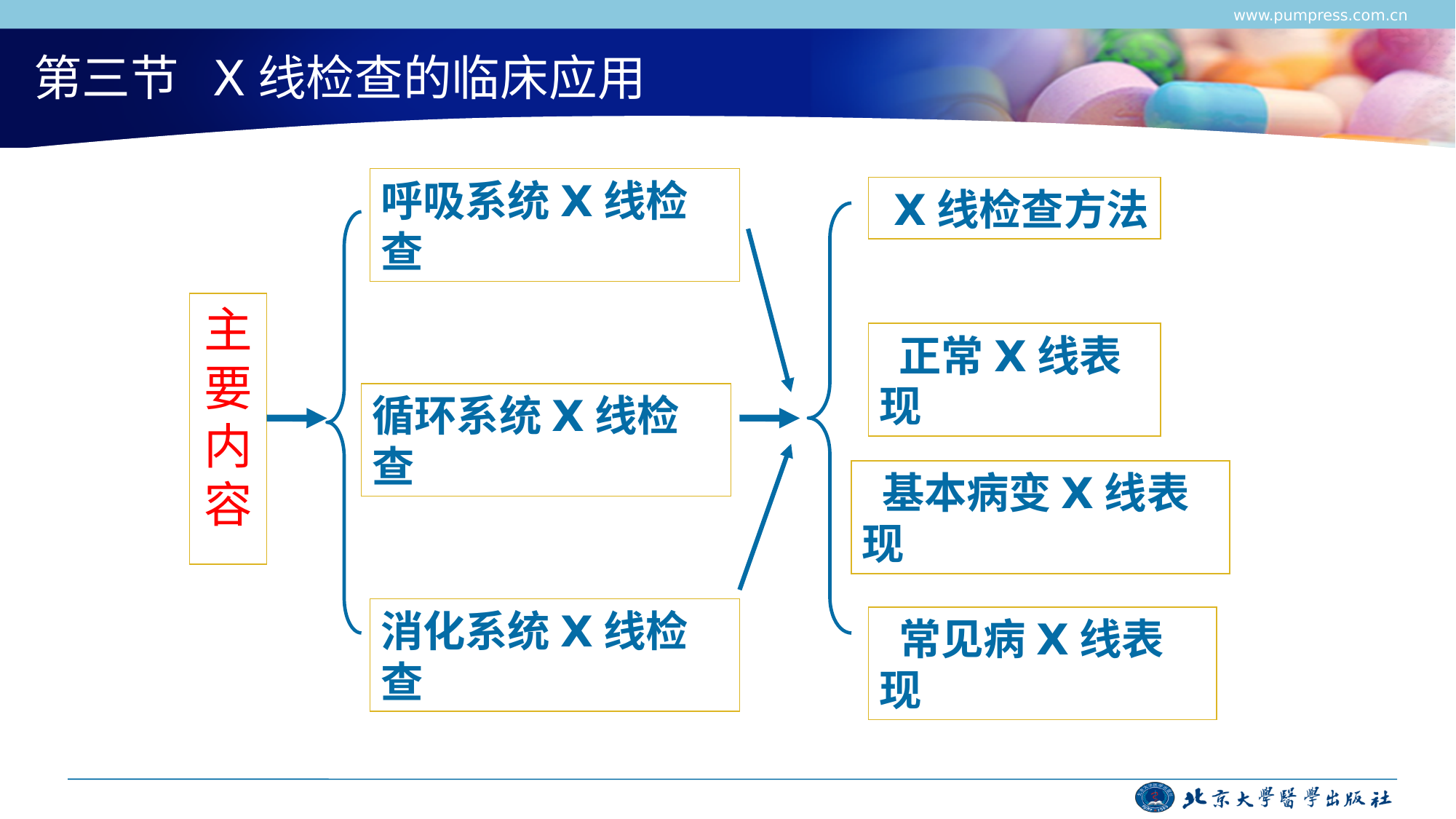

www.pumpress.com.cn
# 第三节  X线检查的临床应用
呼吸系统X线检查
 X线检查方法

主要内容
 正常X线表现
循环系统X线检查

 基本病变X线表现
消化系统X线检查
 常见病X线表现